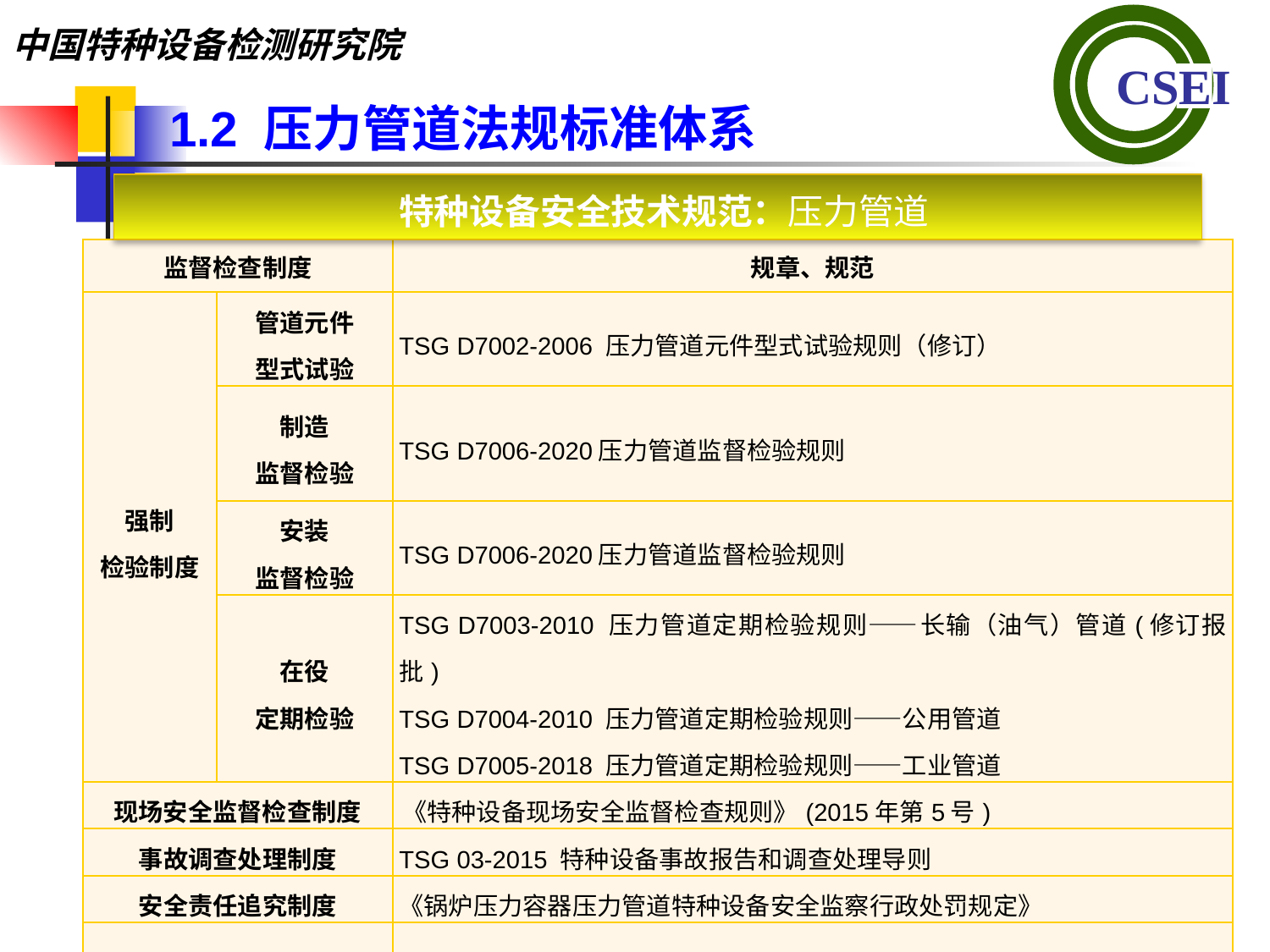

1.2 压力管道法规标准体系
特种设备安全技术规范：压力管道
| 监督检查制度 |  | 规章、规范 |
| --- | --- | --- |
| 强制 检验制度 | 管道元件 型式试验 | TSG D7002-2006 压力管道元件型式试验规则（修订） |
|  | 制造 监督检验 | TSG D7006-2020压力管道监督检验规则 |
|  | 安装 监督检验 | TSG D7006-2020压力管道监督检验规则 |
|  | 在役 定期检验 | TSG D7003-2010 压力管道定期检验规则——长输（油气）管道(修订报批) TSG D7004-2010 压力管道定期检验规则——公用管道 TSG D7005-2018 压力管道定期检验规则——工业管道 |
| 现场安全监督检查制度 |  | 《特种设备现场安全监督检查规则》(2015年第5号) |
| 事故调查处理制度 |  | TSG 03-2015 特种设备事故报告和调查处理导则 |
| 安全责任追究制度 |  | 《锅炉压力容器压力管道特种设备安全监察行政处罚规定》 |
| 安全状况公布制度 |  | TSG Z0002-2009 特种设备信息化工作管理规则 |